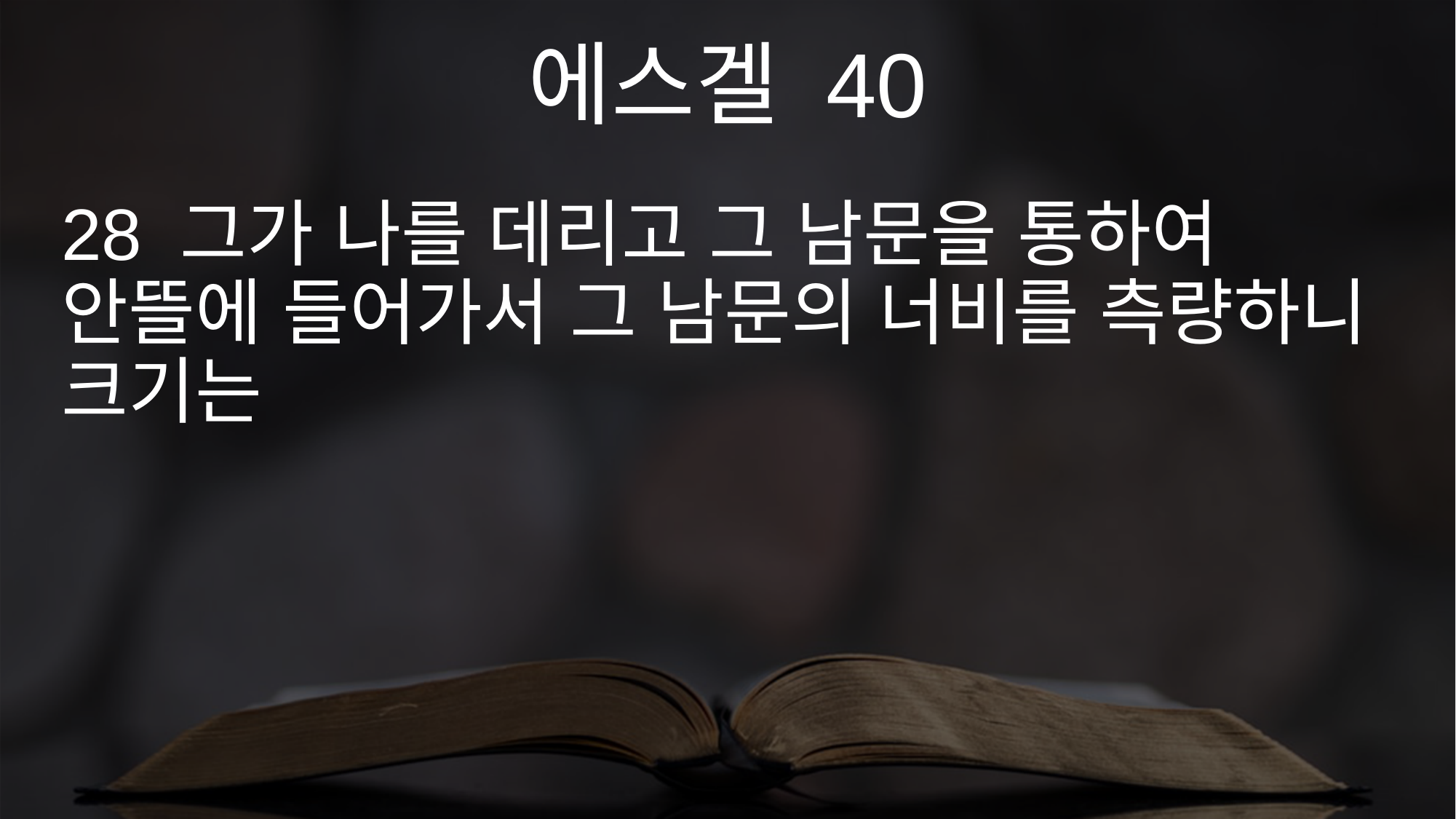

에스겔 40
28 그가 나를 데리고 그 남문을 통하여 안뜰에 들어가서 그 남문의 너비를 측량하니 크기는